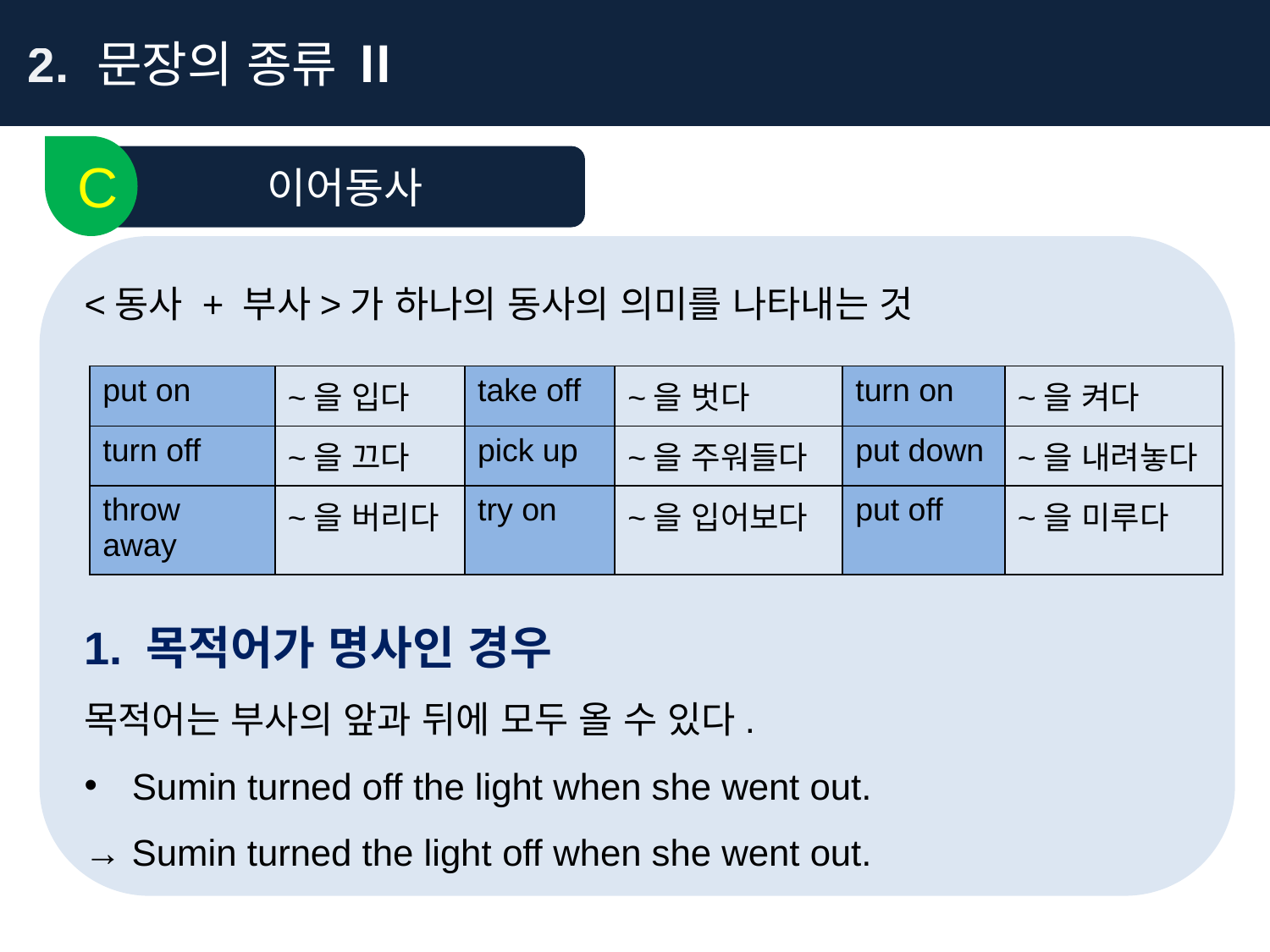

2. 문장의 종류 Ⅱ

C
이어동사
<동사 + 부사>가 하나의 동사의 의미를 나타내는 것

1. 목적어가 명사인 경우
목적어는 부사의 앞과 뒤에 모두 올 수 있다.
Sumin turned off the light when she went out.
→ Sumin turned the light off when she went out.
| put on | ~을 입다 | take off | ~을 벗다 | turn on | ~을 켜다 |
| --- | --- | --- | --- | --- | --- |
| turn off | ~을 끄다 | pick up | ~을 주워들다 | put down | ~을 내려놓다 |
| throw away | ~을 버리다 | try on | ~을 입어보다 | put off | ~을 미루다 |